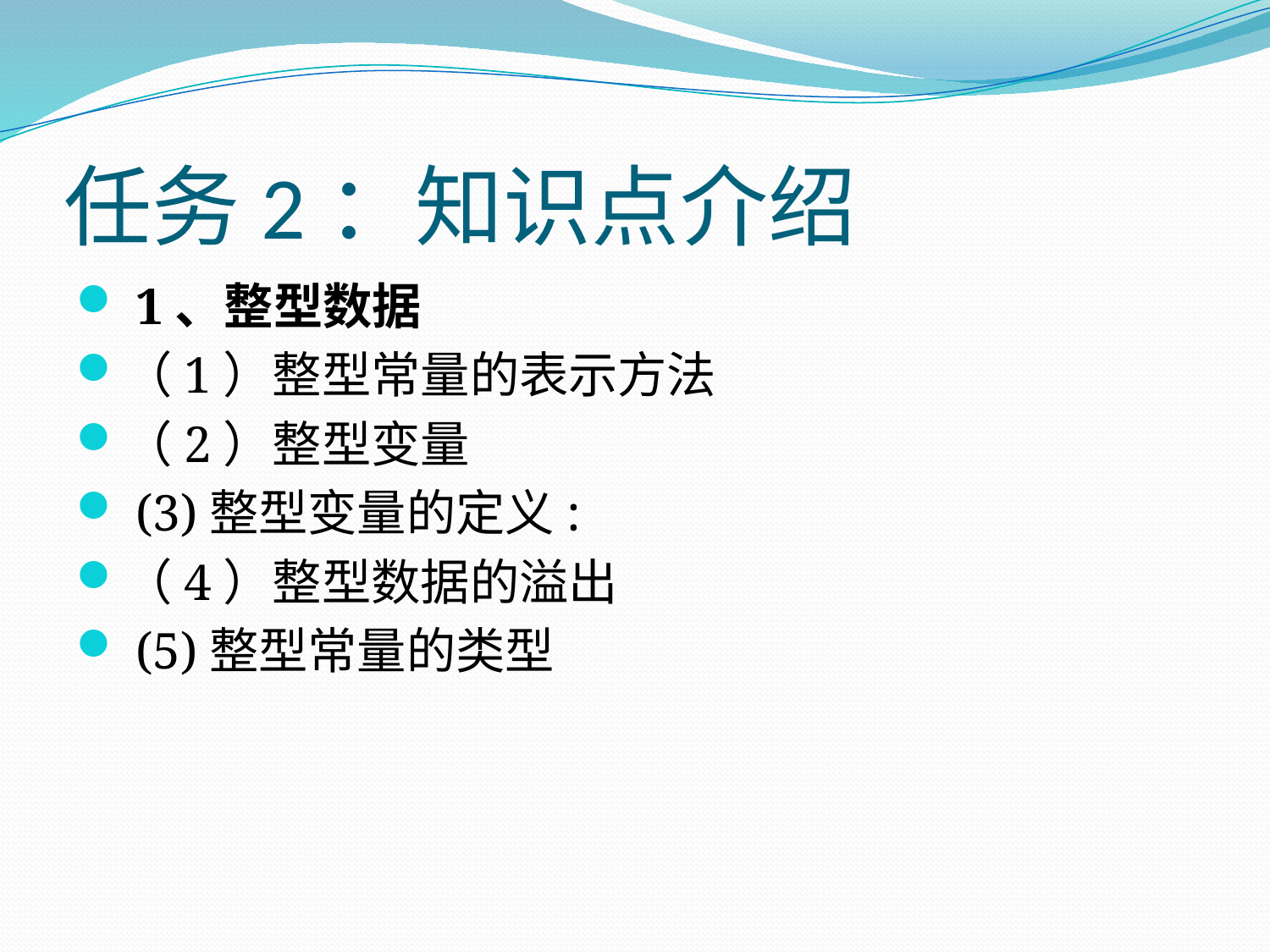

# 任务2：知识点介绍
 1、整型数据
（1）整型常量的表示方法
（2）整型变量
 (3)整型变量的定义:
（4）整型数据的溢出
 (5)整型常量的类型